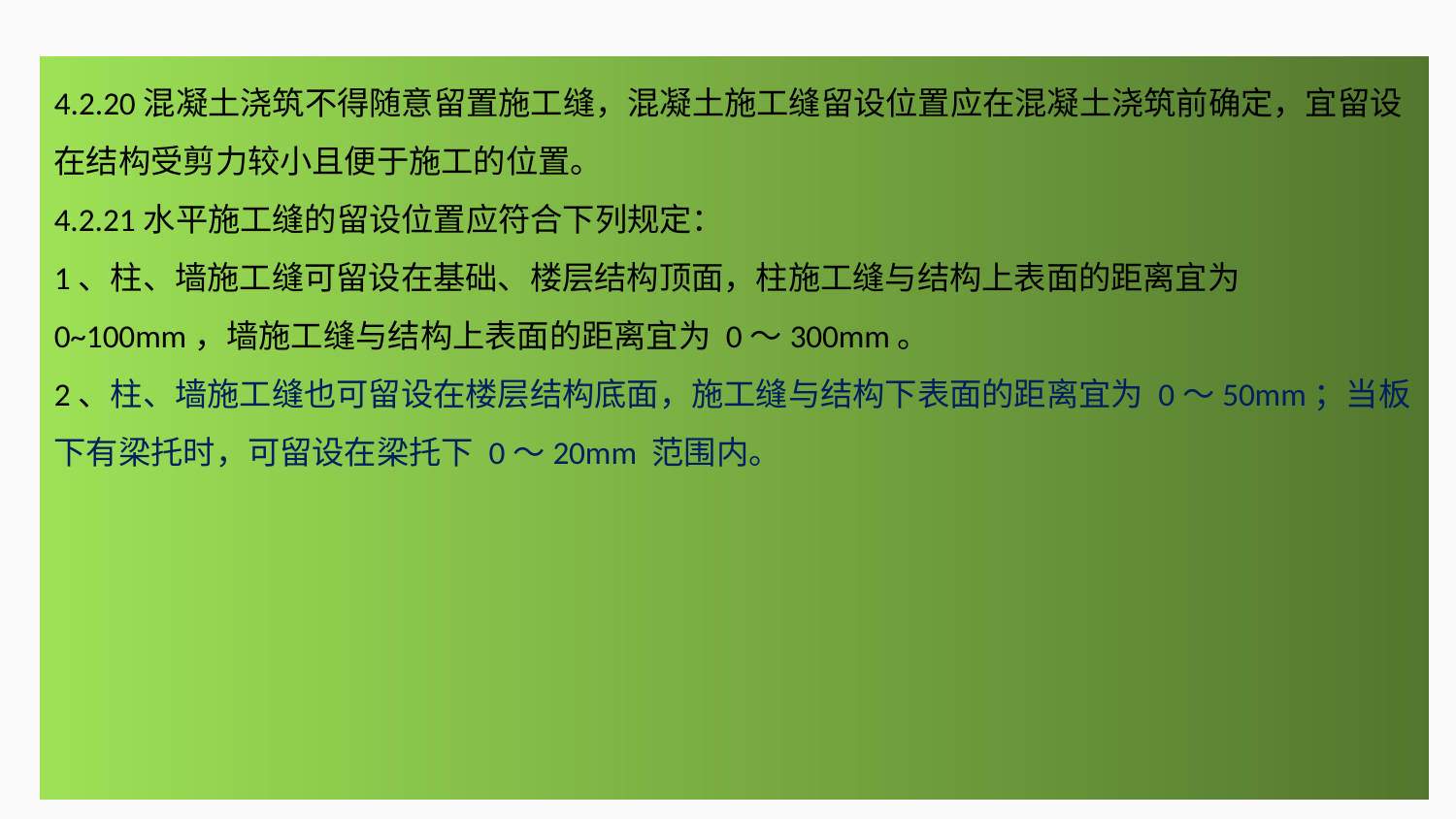

4.2.20混凝土浇筑不得随意留置施工缝，混凝土施工缝留设位置应在混凝土浇筑前确定，宜留设在结构受剪力较小且便于施工的位置。
4.2.21水平施工缝的留设位置应符合下列规定：
1、柱、墙施工缝可留设在基础、楼层结构顶面，柱施工缝与结构上表面的距离宜为 0~100mm，墙施工缝与结构上表面的距离宜为 0～300mm。
2、柱、墙施工缝也可留设在楼层结构底面，施工缝与结构下表面的距离宜为 0～50mm；当板下有梁托时，可留设在梁托下 0～20mm 范围内。